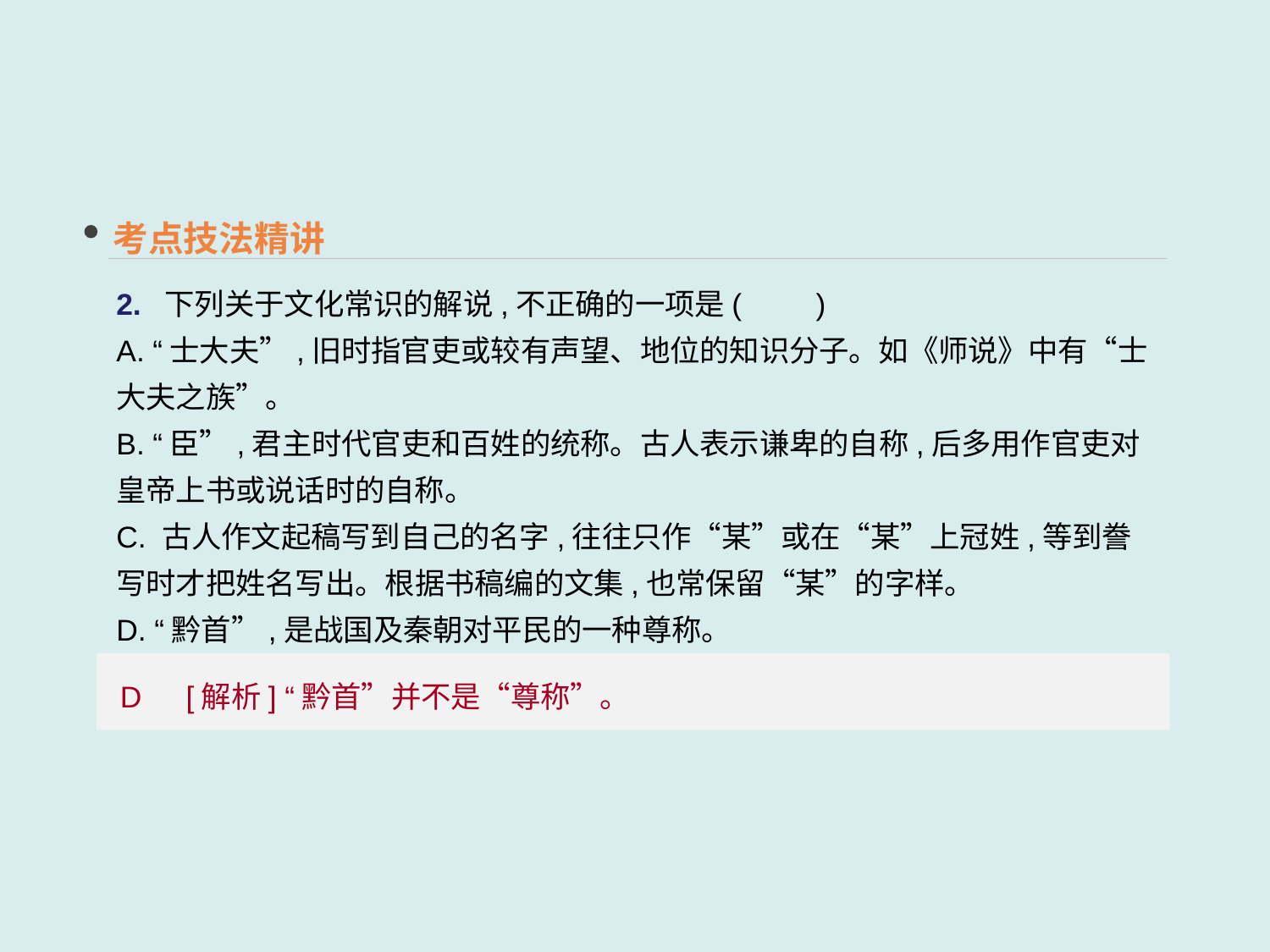

考点技法精讲

2.  下列关于文化常识的解说,不正确的一项是(　　)
A. “士大夫”,旧时指官吏或较有声望、地位的知识分子。如《师说》中有“士大夫之族”。
B. “臣”,君主时代官吏和百姓的统称。古人表示谦卑的自称,后多用作官吏对皇帝上书或说话时的自称。
C. 古人作文起稿写到自己的名字,往往只作“某”或在“某”上冠姓,等到誊写时才把姓名写出。根据书稿编的文集,也常保留“某”的字样。
D. “黔首”,是战国及秦朝对平民的一种尊称。

D　[解析] “黔首”并不是“尊称”。